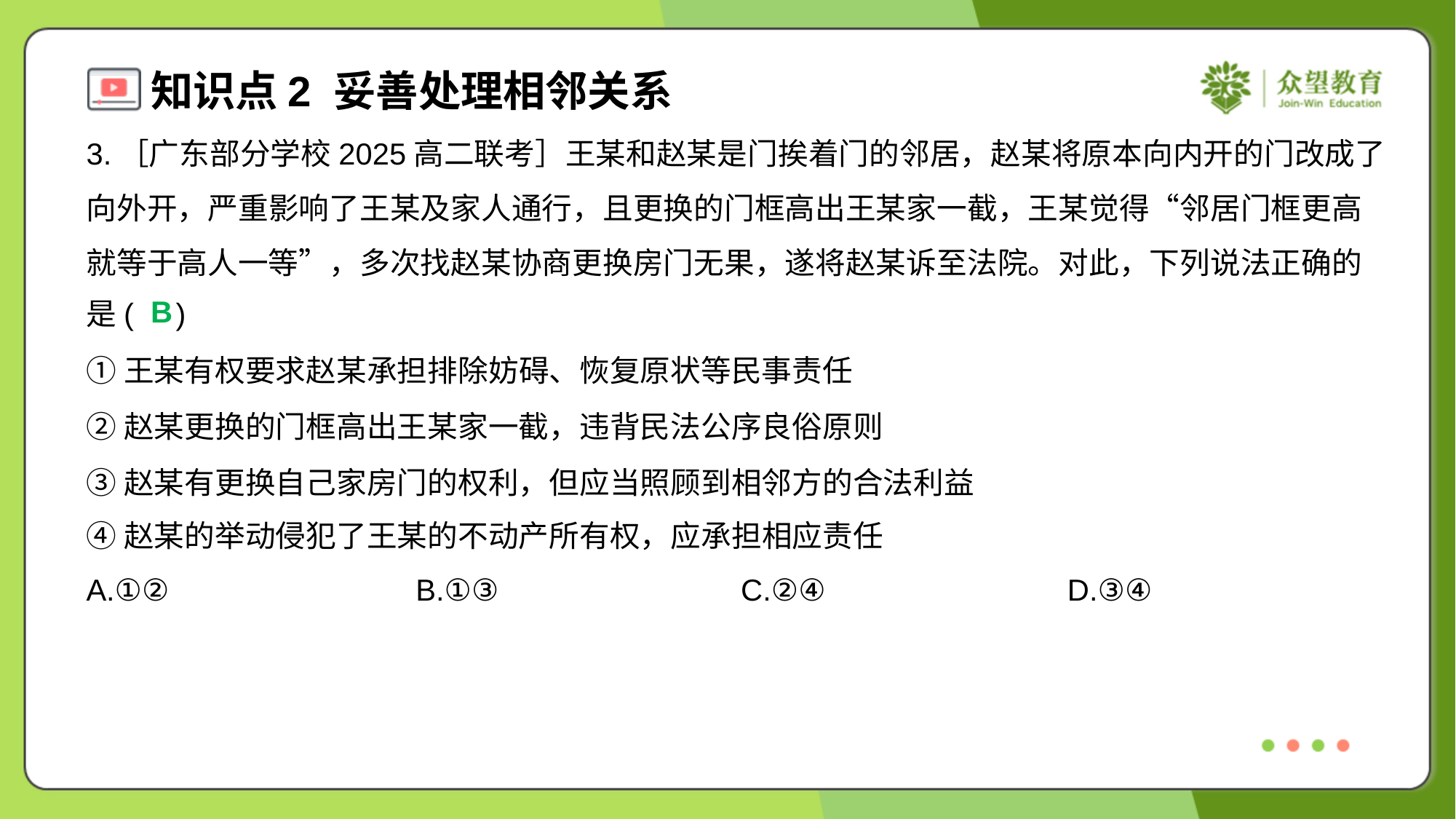

3.［广东部分学校2025高二联考］王某和赵某是门挨着门的邻居，赵某将原本向内开的门改成了
向外开，严重影响了王某及家人通行，且更换的门框高出王某家一截，王某觉得“邻居门框更高
就等于高人一等”，多次找赵某协商更换房门无果，遂将赵某诉至法院。对此，下列说法正确的
是(     )
B
①王某有权要求赵某承担排除妨碍、恢复原状等民事责任
②赵某更换的门框高出王某家一截，违背民法公序良俗原则
③赵某有更换自己家房门的权利，但应当照顾到相邻方的合法利益
④赵某的举动侵犯了王某的不动产所有权，应承担相应责任
A.①②	B.①③	C.②④	D.③④